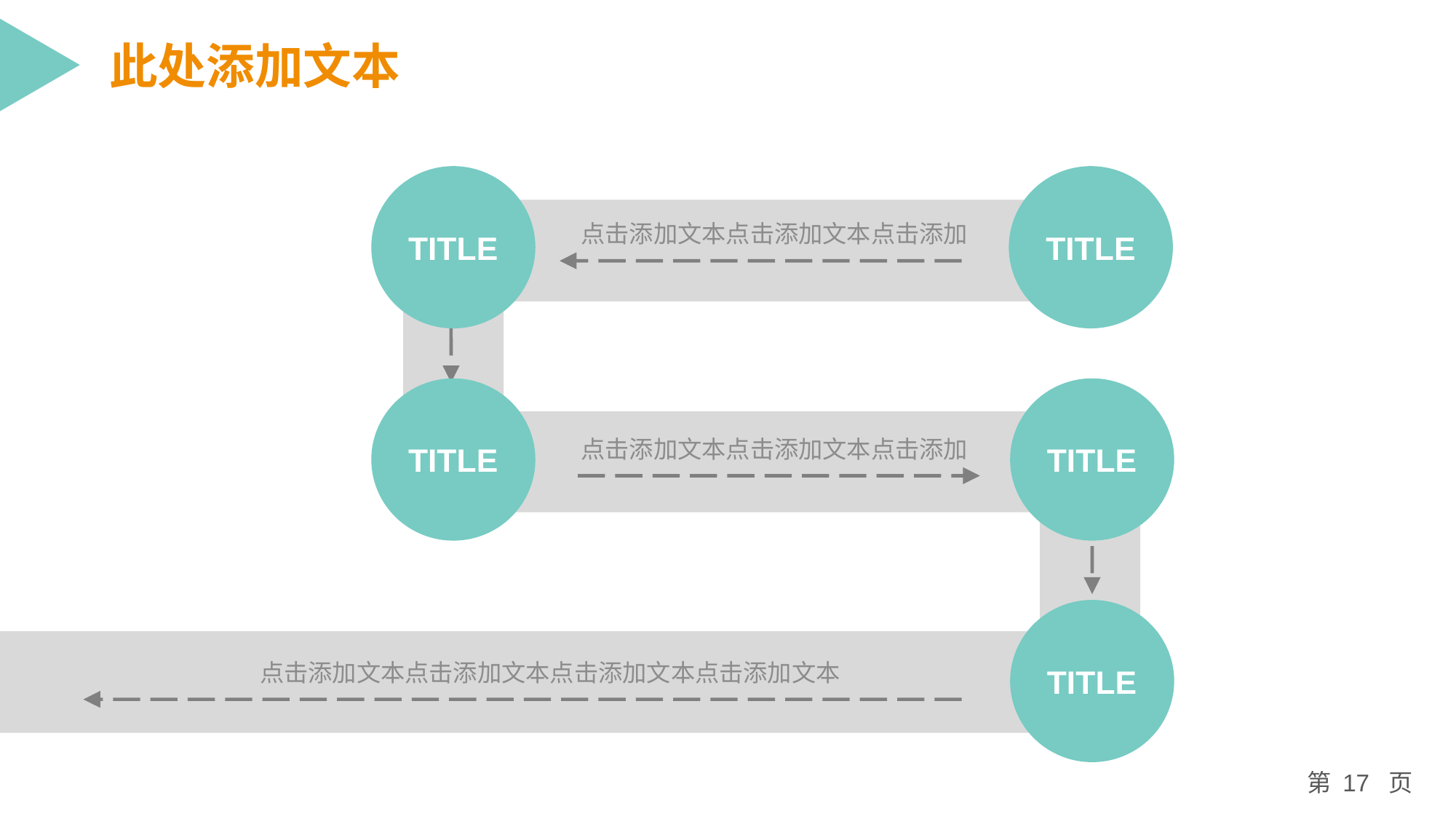

此处添加文本

TITLE
TITLE

点击添加文本点击添加文本点击添加

TITLE
TITLE

点击添加文本点击添加文本点击添加

TITLE

点击添加文本点击添加文本点击添加文本点击添加文本